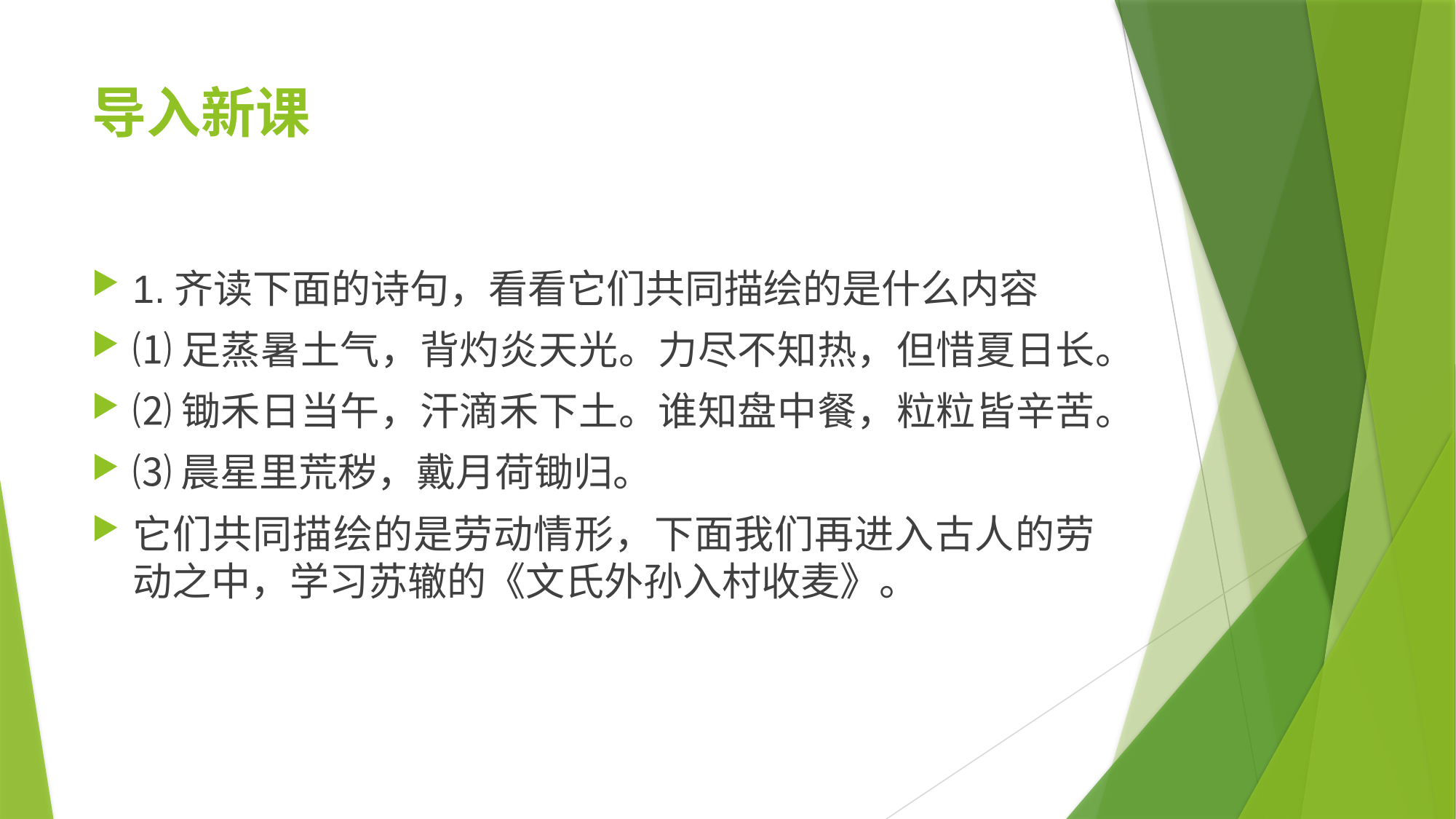

# 导入新课
1.齐读下面的诗句，看看它们共同描绘的是什么内容
⑴足蒸暑土气，背灼炎天光。力尽不知热，但惜夏日长。
⑵锄禾日当午，汗滴禾下土。谁知盘中餐，粒粒皆辛苦。
⑶晨星里荒秽，戴月荷锄归。
它们共同描绘的是劳动情形，下面我们再进入古人的劳动之中，学习苏辙的《文氏外孙入村收麦》。